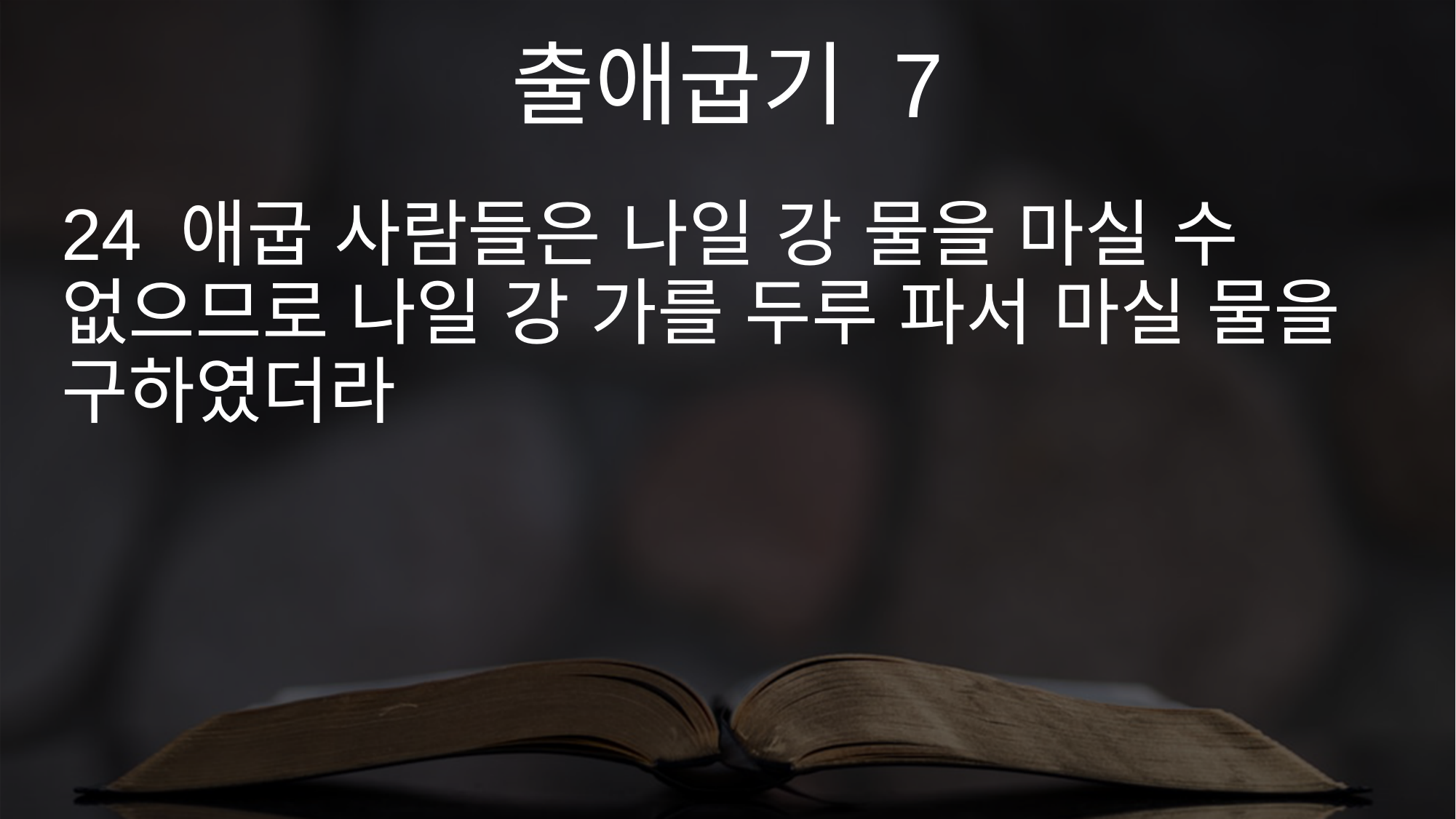

출애굽기 7
24 애굽 사람들은 나일 강 물을 마실 수 없으므로 나일 강 가를 두루 파서 마실 물을 구하였더라